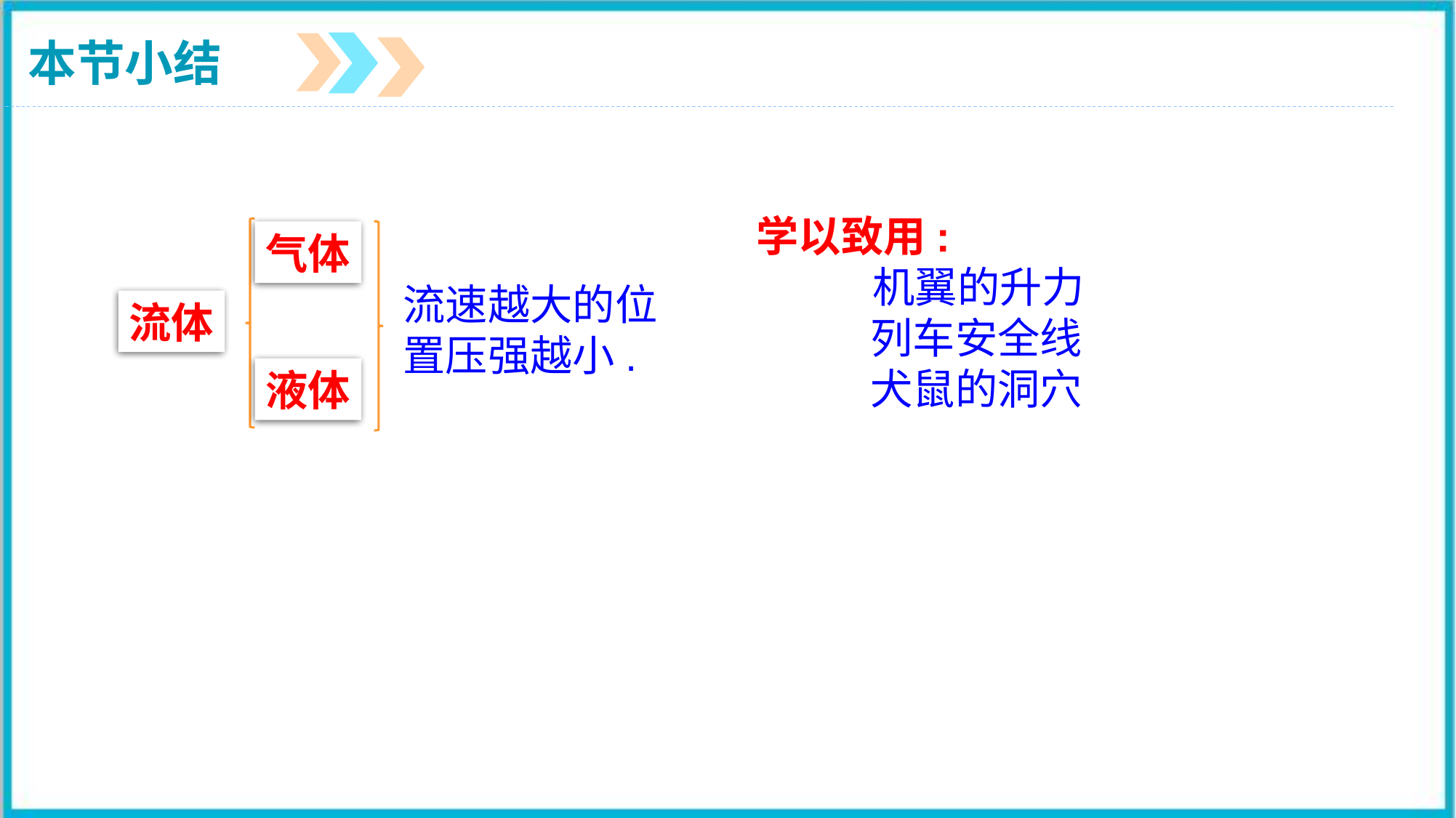

本节小结

学以致用:
           机翼的升力
           列车安全线
           犬鼠的洞穴

气体

流速越大的位置压强越小.
流体
液体